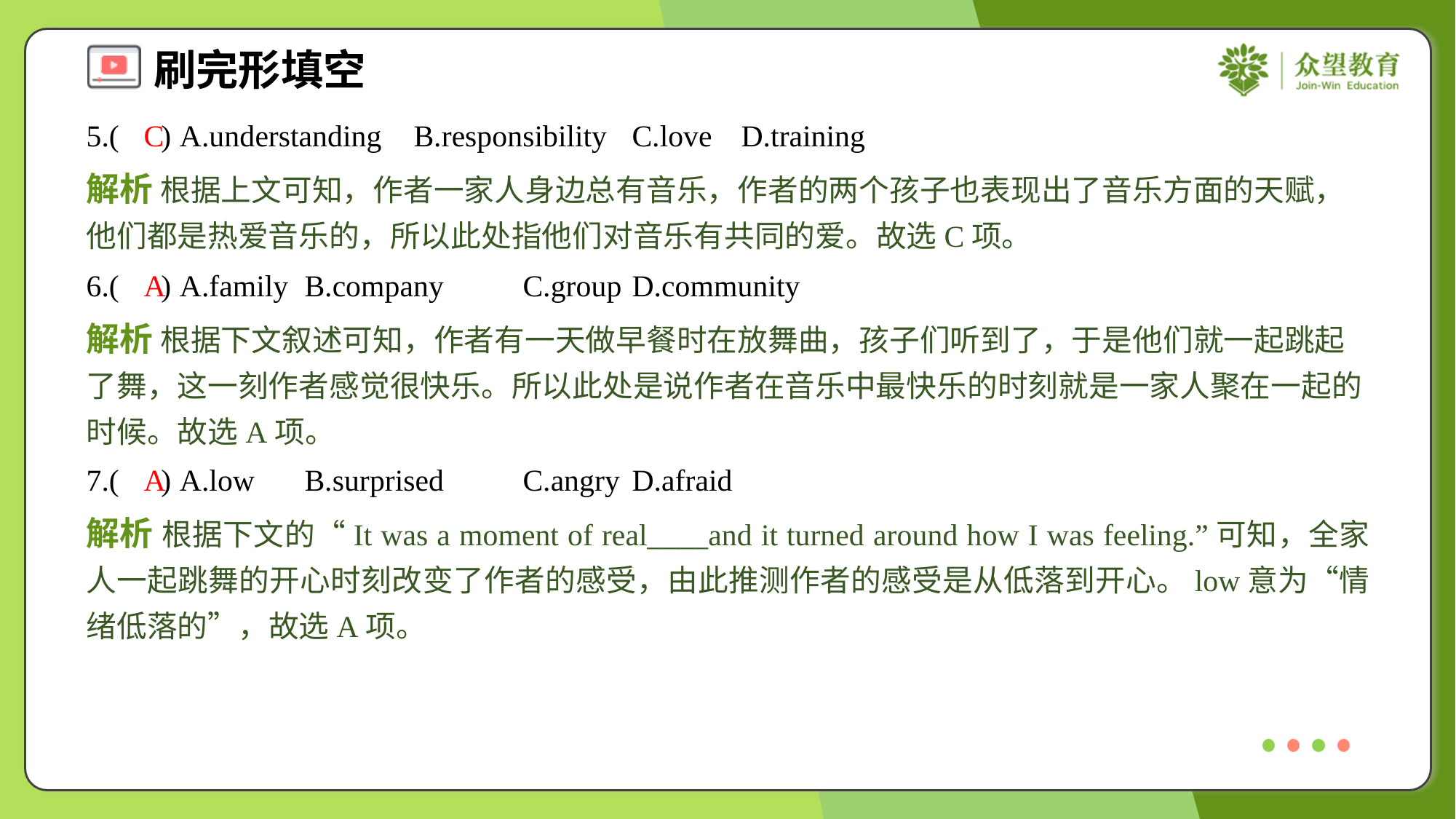

5.(     ) A.understanding	B.responsibility	C.love	D.training
C
解析 根据上文可知，作者一家人身边总有音乐，作者的两个孩子也表现出了音乐方面的天赋，他们都是热爱音乐的，所以此处指他们对音乐有共同的爱。故选C项。
6.(     ) A.family	B.company	C.group	D.community
A
解析 根据下文叙述可知，作者有一天做早餐时在放舞曲，孩子们听到了，于是他们就一起跳起了舞，这一刻作者感觉很快乐。所以此处是说作者在音乐中最快乐的时刻就是一家人聚在一起的时候。故选A项。
7.(     ) A.low	B.surprised	C.angry	D.afraid
A
解析 根据下文的“It was a moment of real____and it turned around how I was feeling.”可知，全家人一起跳舞的开心时刻改变了作者的感受，由此推测作者的感受是从低落到开心。low意为“情绪低落的”，故选A项。